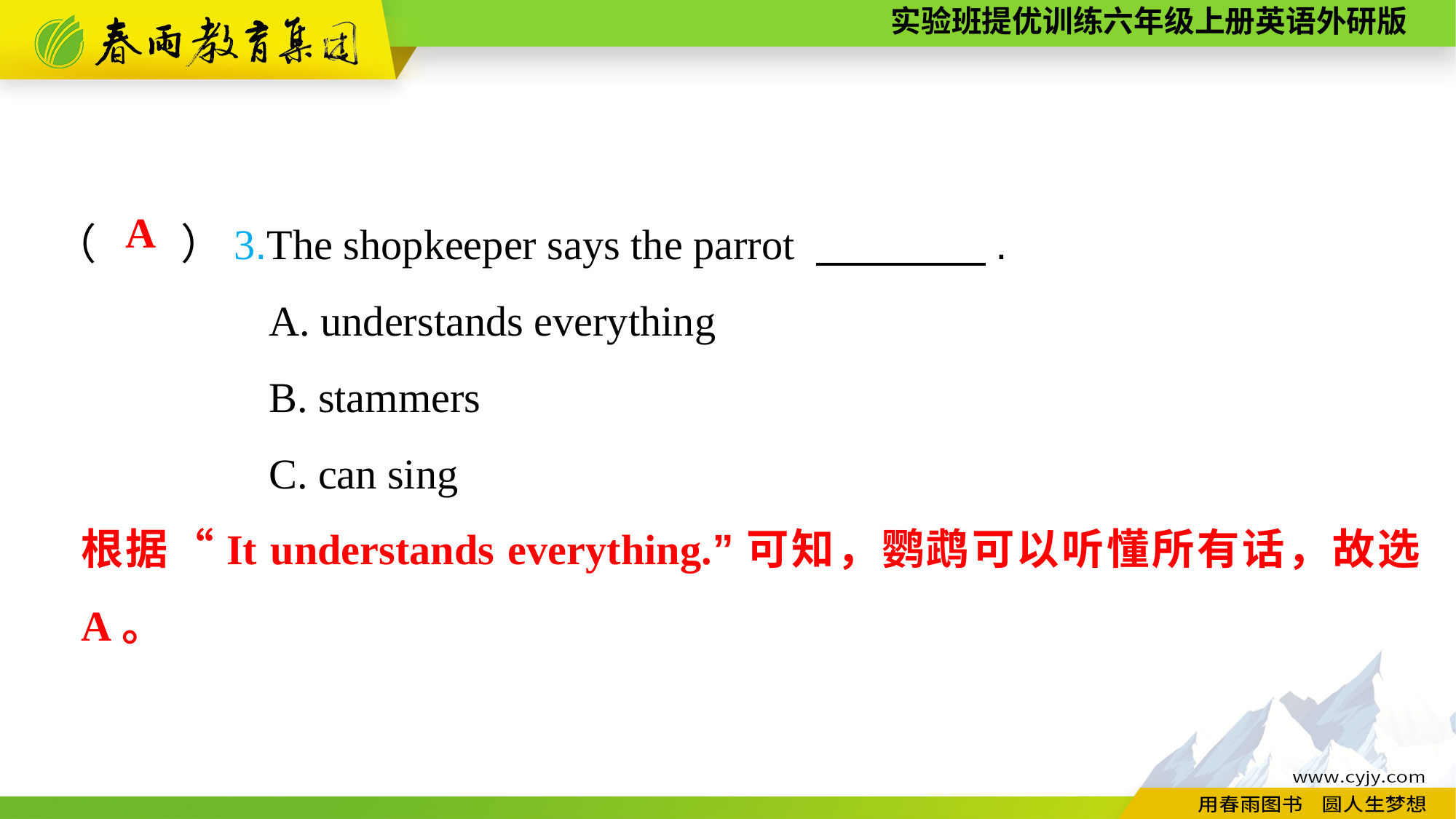

（　　）3.The shopkeeper says the parrot 　　　　.
A. understands everything
B. stammers
C. can sing
A
根据“It understands everything.”可知，鹦鹉可以听懂所有话，故选A。